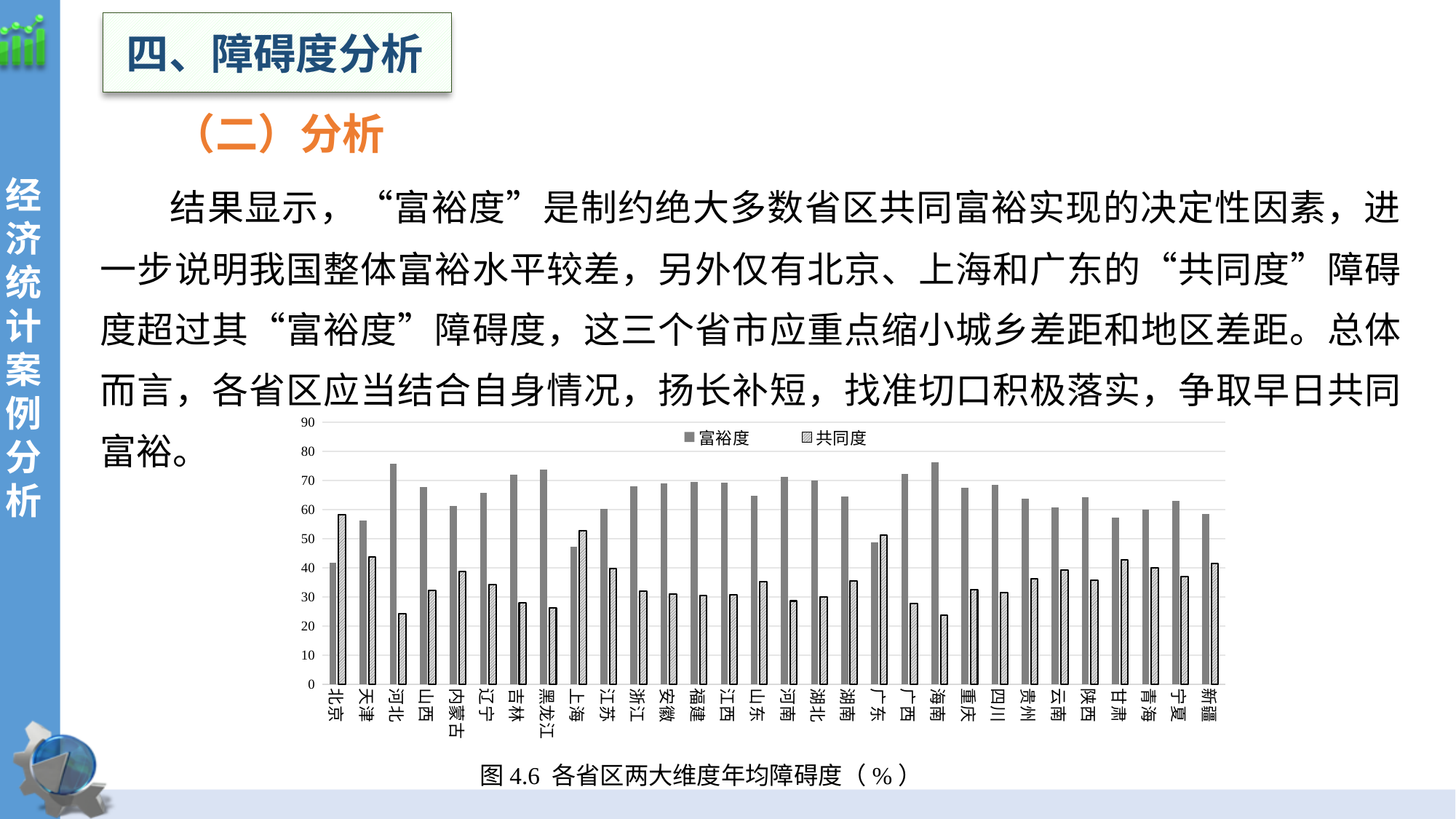

四、障碍度分析
（二）分析
   结果显示，“富裕度”是制约绝大多数省区共同富裕实现的决定性因素，进一步说明我国整体富裕水平较差，另外仅有北京、上海和广东的“共同度”障碍度超过其“富裕度”障碍度，这三个省市应重点缩小城乡差距和地区差距。总体而言，各省区应当结合自身情况，扬长补短，找准切口积极落实，争取早日共同富裕。
经
济统计案例分析

### Chart

| Category | 富裕度 | 共同度 |
|---|---|---|
| 北京 | 41.8211563695676 | 58.1788436304324 |
| 天津 | 56.260760946809 | 43.7392390531911 |
| 河北 | 75.8878740995629 | 24.1121259004371 |
| 山西 | 67.6910340537316 | 32.3089659462684 |
| 内蒙古 | 61.3732785185523 | 38.6267214814477 |
| 辽宁 | 65.8080432296127 | 34.1919567703873 |
| 吉林 | 71.9341075299479 | 28.0658924700521 |
| 黑龙江 | 73.7383299684181 | 26.2616700315819 |
| 上海 | 47.318237613357 | 52.681762386643 |
| 江苏 | 60.2210011757479 | 39.7789988242521 |
| 浙江 | 68.0468116321321 | 31.9531883678679 |
| 安徽 | 68.9291697524467 | 31.0708302475533 |
| 福建 | 69.5689110074483 | 30.4310889925516 |
| 江西 | 69.1705147842966 | 30.8294852157034 |
| 山东 | 64.8131751539587 | 35.1868248460413 |
| 河南 | 71.4033027242348 | 28.5966972757652 |
| 湖北 | 70.1057251234256 | 29.8942748765744 |
| 湖南 | 64.5962576143703 | 35.4037423856297 |
| 广东 | 48.7842213025958 | 51.2157786974042 |
| 广西 | 72.2343645309084 | 27.7656354690917 |
| 海南 | 76.3452339944592 | 23.6547660055408 |
| 重庆 | 67.4269462967567 | 32.5730537032433 |
| 四川 | 68.6304918600216 | 31.3695081399784 |
| 贵州 | 63.857438616657 | 36.142561383343 |
| 云南 | 60.7349345850778 | 39.2650654149222 |
| 陕西 | 64.3475869453015 | 35.6524130546985 |
| 甘肃 | 57.2519163081022 | 42.7480836918978 |
| 青海 | 60.0651226069256 | 39.9348773930744 |
| 宁夏 | 62.9233876867507 | 37.0766123132493 |
| 新疆 | 58.5827070432379 | 41.4172929567621 |
图4.6 各省区两大维度年均障碍度（%）